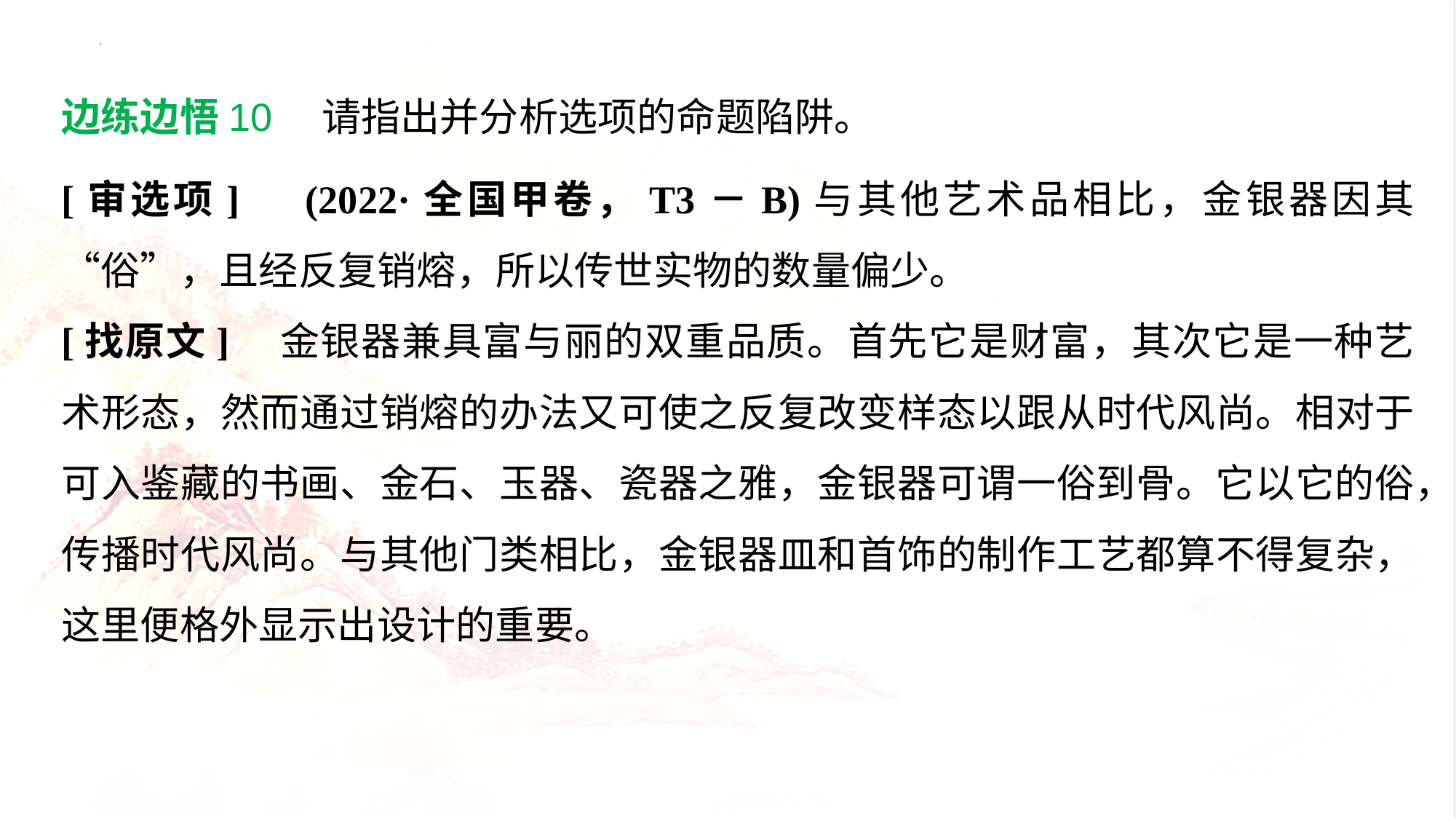

边练边悟10　请指出并分析选项的命题陷阱。
[审选项]　(2022·全国甲卷，T3－B)与其他艺术品相比，金银器因其“俗”，且经反复销熔，所以传世实物的数量偏少。
[找原文]　金银器兼具富与丽的双重品质。首先它是财富，其次它是一种艺术形态，然而通过销熔的办法又可使之反复改变样态以跟从时代风尚。相对于可入鉴藏的书画、金石、玉器、瓷器之雅，金银器可谓一俗到骨。它以它的俗，传播时代风尚。与其他门类相比，金银器皿和首饰的制作工艺都算不得复杂，这里便格外显示出设计的重要。